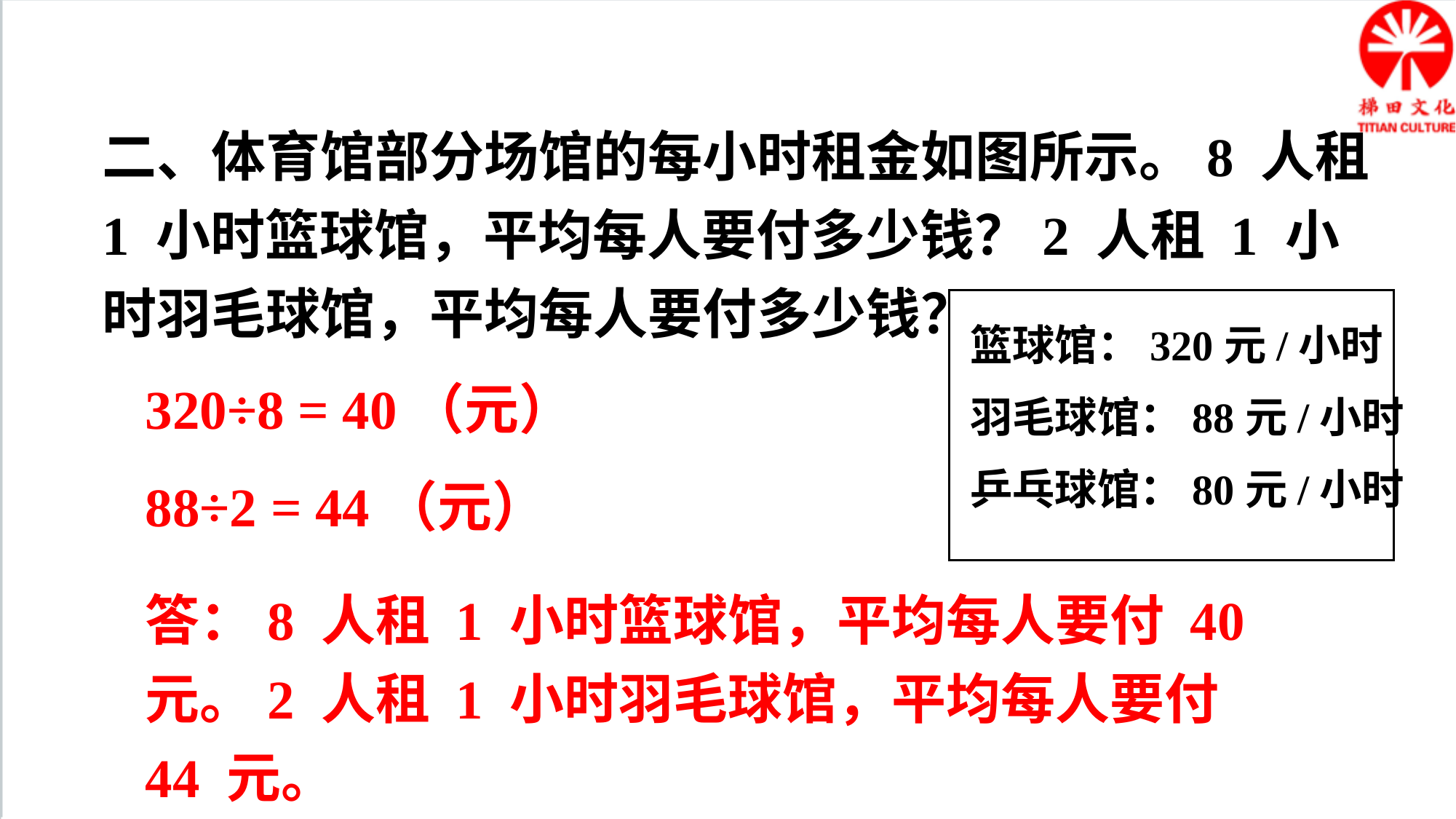

二、体育馆部分场馆的每小时租金如图所示。8 人租 1 小时篮球馆，平均每人要付多少钱？2 人租 1 小时羽毛球馆，平均每人要付多少钱？

篮球馆：320元/小时
羽毛球馆：88元/小时
乒乓球馆：80元/小时
320÷8 = 40（元）
88÷2 = 44（元）
答：8 人租 1 小时篮球馆，平均每人要付 40 元。2 人租 1 小时羽毛球馆，平均每人要付 44 元。